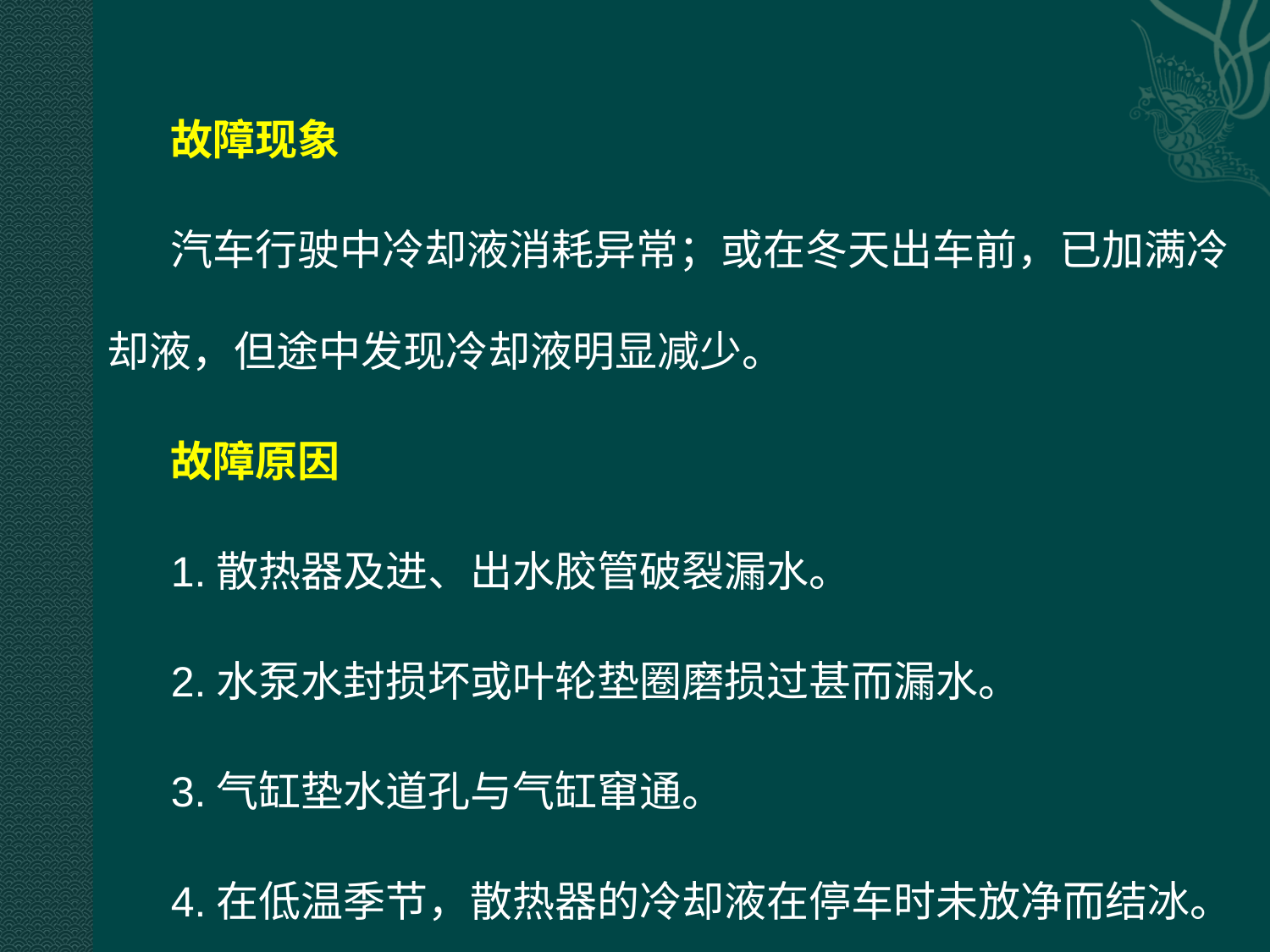

故障现象
汽车行驶中冷却液消耗异常；或在冬天出车前，已加满冷却液，但途中发现冷却液明显减少。
故障原因
1.散热器及进、出水胶管破裂漏水。
2.水泵水封损坏或叶轮垫圈磨损过甚而漏水。
3.气缸垫水道孔与气缸窜通。
4.在低温季节，散热器的冷却液在停车时未放净而结冰。